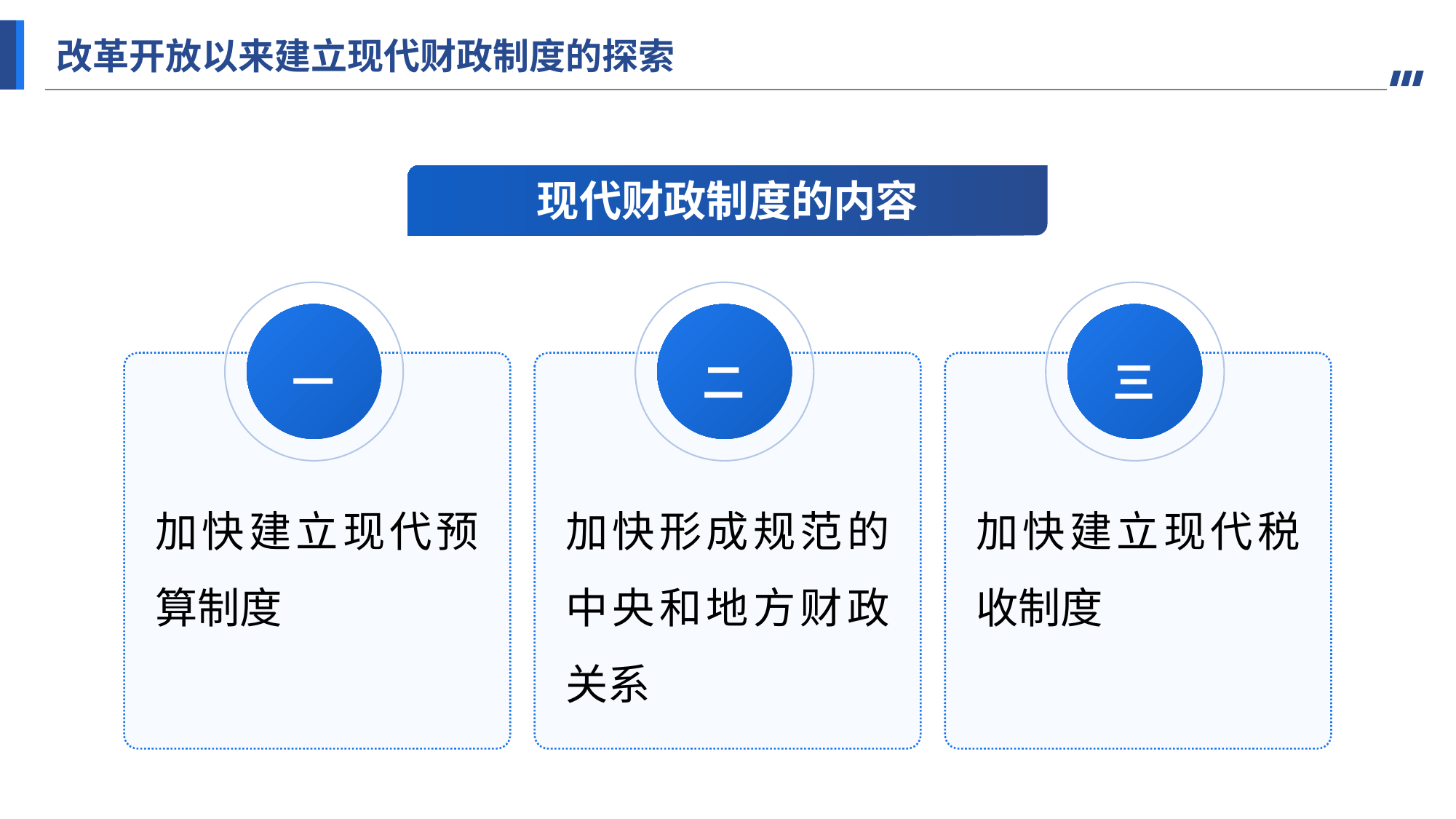

改革开放以来建立现代财政制度的探索

现代财政制度的内容

一

加快建立现代预算制度

二

加快形成规范的中央和地方财政关系

三

加快建立现代税收制度